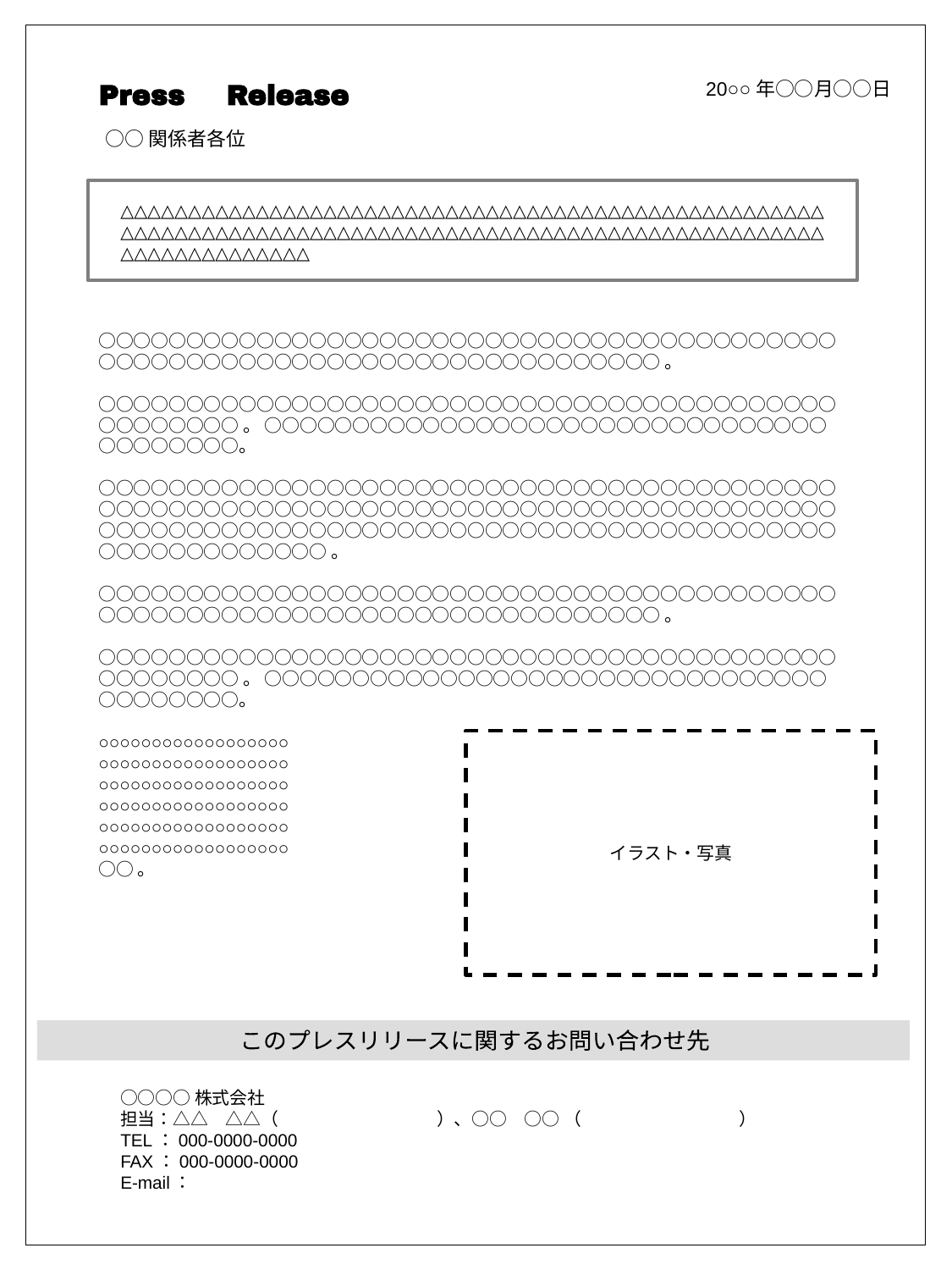

Press　Release
20○○年○○月○○日
○○関係者各位

△△△△△△△△△△△△△△△△△△△△△△△△△△△△△△△△△△△△△△△△△△△△△△△△△△△△△△△△△△△△△△△△△△△△△△△△△△△△△△△△△△△△△△△△△△△△△△△△△△△△△△△△△△△△△△△△△△△△△△
○○○○○○○○○○○○○○○○○○○○○○○○○○○○○○○○○○○○○○○○○○○○○○○○○○○○○○○○○○○○○○○○○○○○○○○○○○。

○○○○○○○○○○○○○○○○○○○○○○○○○○○○○○○○○○○○○○○○○○○○○○○○○○。 ○○○○○○○○○○○○○○○○○○○○○○○○○○○○○○○○○○○○○○○○。

○○○○○○○○○○○○○○○○○○○○○○○○○○○○○○○○○○○○○○○○○○ ○○○○○○○○○○○○○○○○○○○○○○○○○○○○○○○○○○○○○○○○○○○○○○○○○○○○○○○○○○○○○○○○○○○○○○○○○○○○○○○○○○○○ ○○○○○○○○○○○○○。

○○○○○○○○○○○○○○○○○○○○○○○○○○○○○○○○○○○○○○○○○○○○○○○○○○○○○○○○○○○○○○○○○○○○○○○○○○。

○○○○○○○○○○○○○○○○○○○○○○○○○○○○○○○○○○○○○○○○○○○○○○○○○○。 ○○○○○○○○○○○○○○○○○○○○○○○○○○○○○○○○○○○○○○○○。

○○○○○○○○○○○○○○○○○○
○○○○○○○○○○○○○○○○○○
○○○○○○○○○○○○○○○○○○
○○○○○○○○○○○○○○○○○○
○○○○○○○○○○○○○○○○○○
○○○○○○○○○○○○○○○○○○
○○。
イラスト・写真

このプレスリリースに関するお問い合わせ先
○○○○株式会社
担当：△△　△△（　　　　　　　　　）、○○　○○ （　　　　　　　　　）
TEL：000-0000-0000
FAX：000-0000-0000
E-mail：